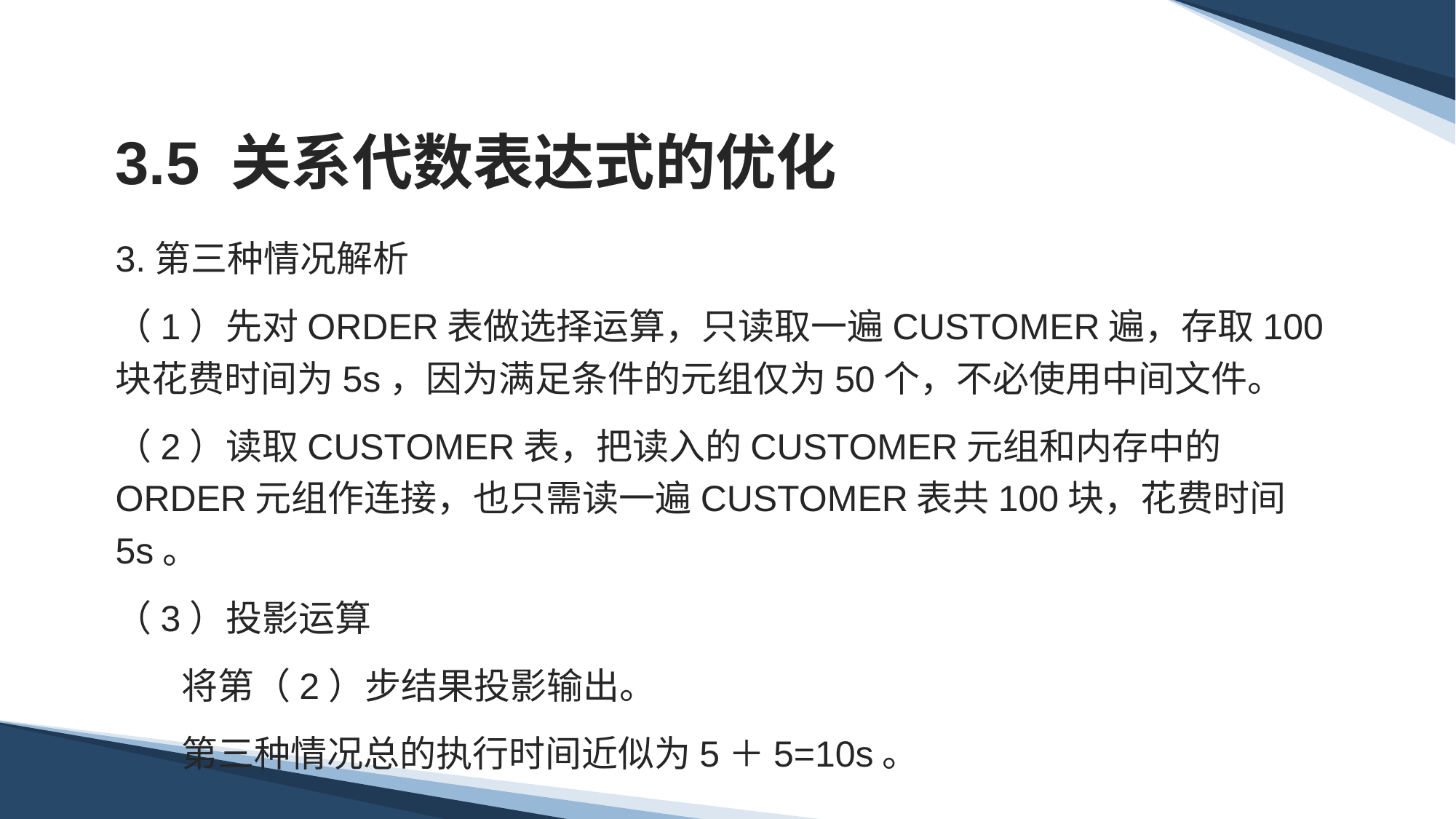

# 3.5 关系代数表达式的优化
3.第三种情况解析
（1）先对ORDER表做选择运算，只读取一遍CUSTOMER遍，存取100块花费时间为5s，因为满足条件的元组仅为50个，不必使用中间文件。
（2）读取CUSTOMER表，把读入的CUSTOMER元组和内存中的ORDER元组作连接，也只需读一遍CUSTOMER表共100块，花费时间5s。
（3）投影运算
       将第（2）步结果投影输出。
       第三种情况总的执行时间近似为5＋5=10s。